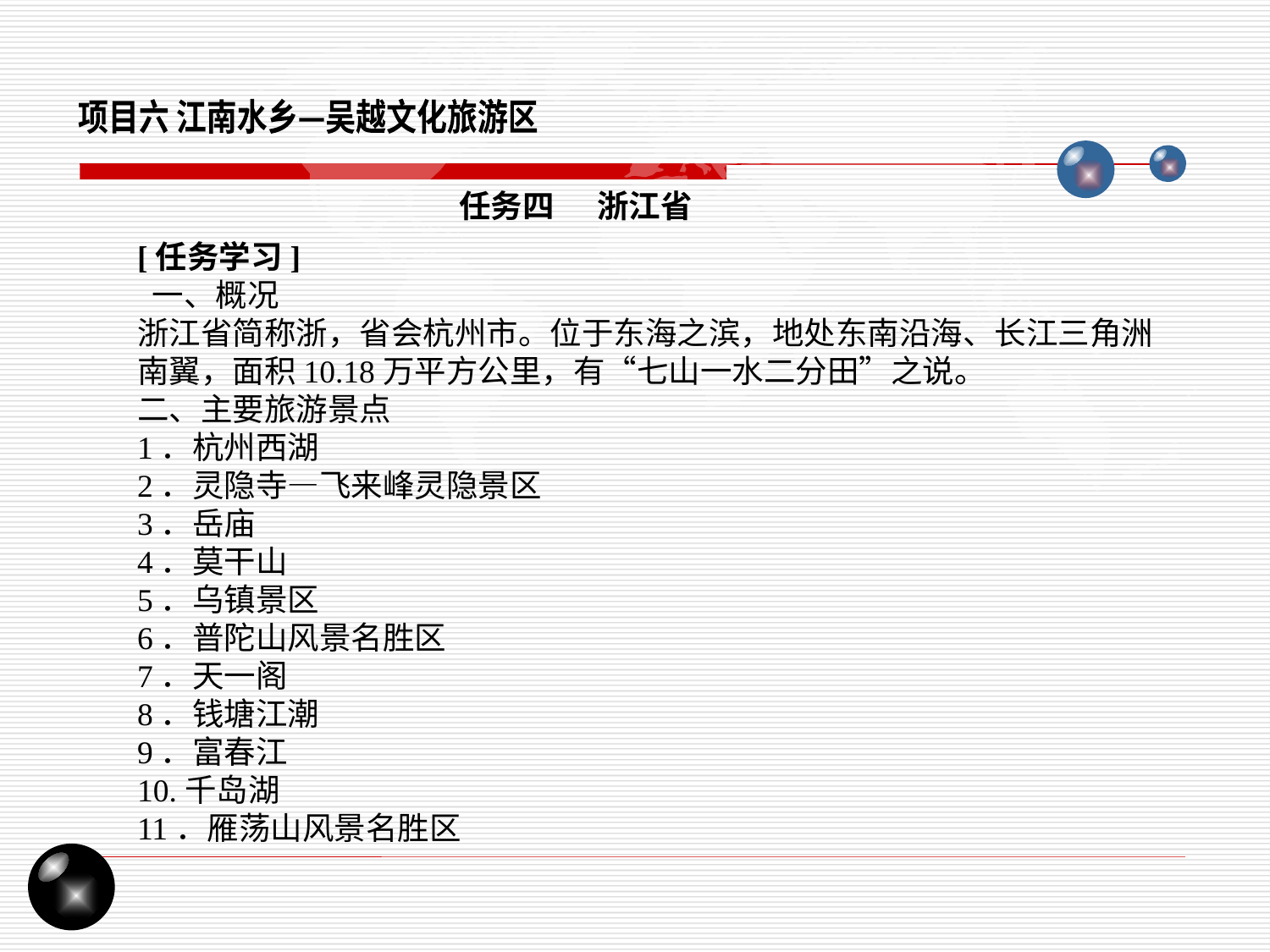

项目六 江南水乡—吴越文化旅游区
任务四      浙江省
[任务学习]
 一、概况
浙江省简称浙，省会杭州市。位于东海之滨，地处东南沿海、长江三角洲南翼，面积10.18万平方公里，有“七山一水二分田”之说。
二、主要旅游景点
1．杭州西湖
2．灵隐寺—飞来峰灵隐景区
3．岳庙
4．莫干山
5．乌镇景区
6．普陀山风景名胜区
7．天一阁
8．钱塘江潮
9．富春江
10.千岛湖
11．雁荡山风景名胜区